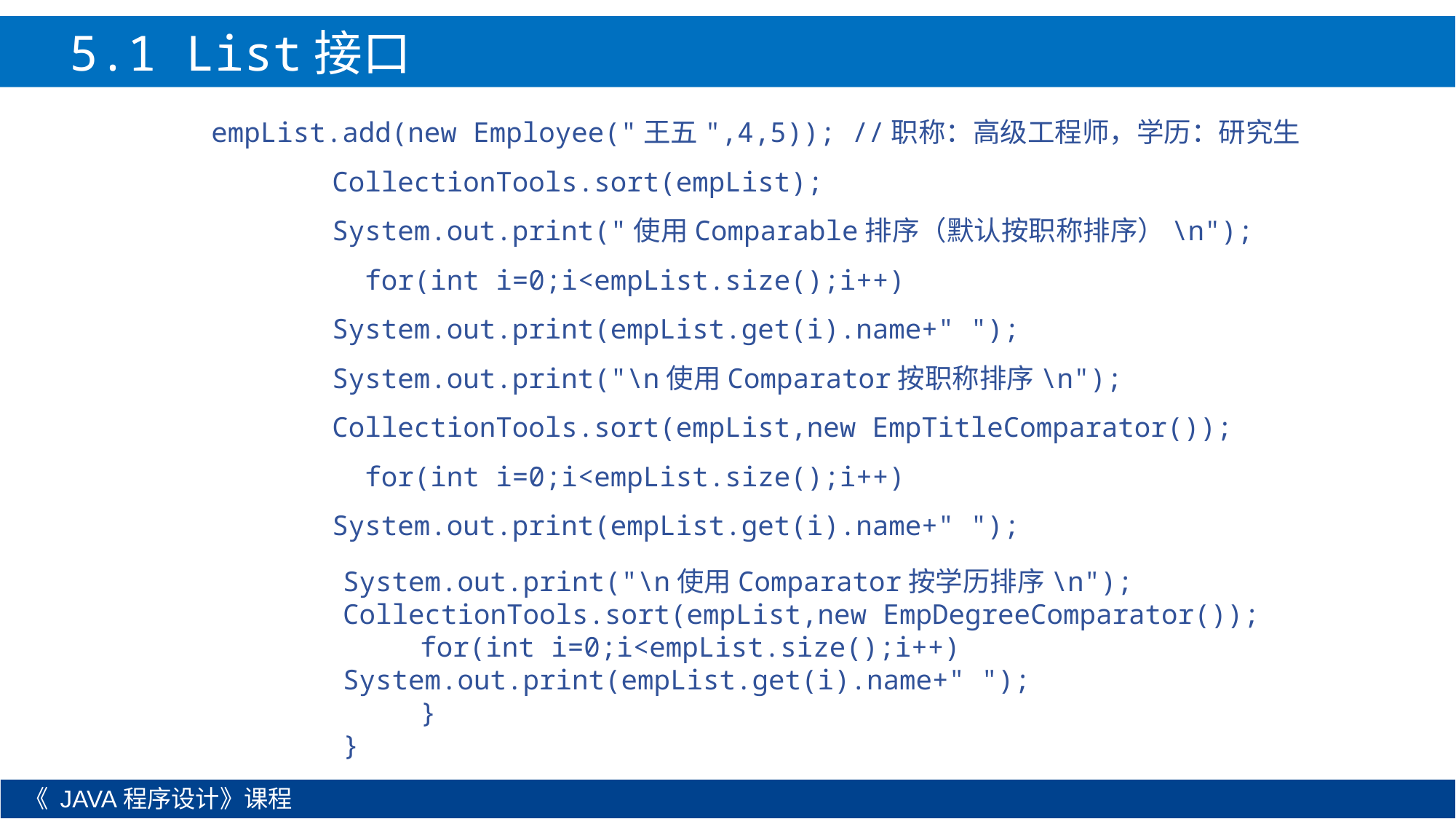

5.1 List接口
    empList.add(new Employee("王五",4,5)); //职称：高级工程师，学历：研究生
		CollectionTools.sort(empList);
		System.out.print("使用Comparable排序（默认按职称排序）\n");
		  for(int i=0;i<empList.size();i++)
		System.out.print(empList.get(i).name+" ");
 		System.out.print("\n使用Comparator按职称排序\n");
		CollectionTools.sort(empList,new EmpTitleComparator());
		  for(int i=0;i<empList.size();i++)
		System.out.print(empList.get(i).name+" ");
System.out.print("\n使用Comparator按学历排序\n");
CollectionTools.sort(empList,new EmpDegreeComparator());
	for(int i=0;i<empList.size();i++)
System.out.print(empList.get(i).name+" ");
	}
}
《 JAVA程序设计》课程